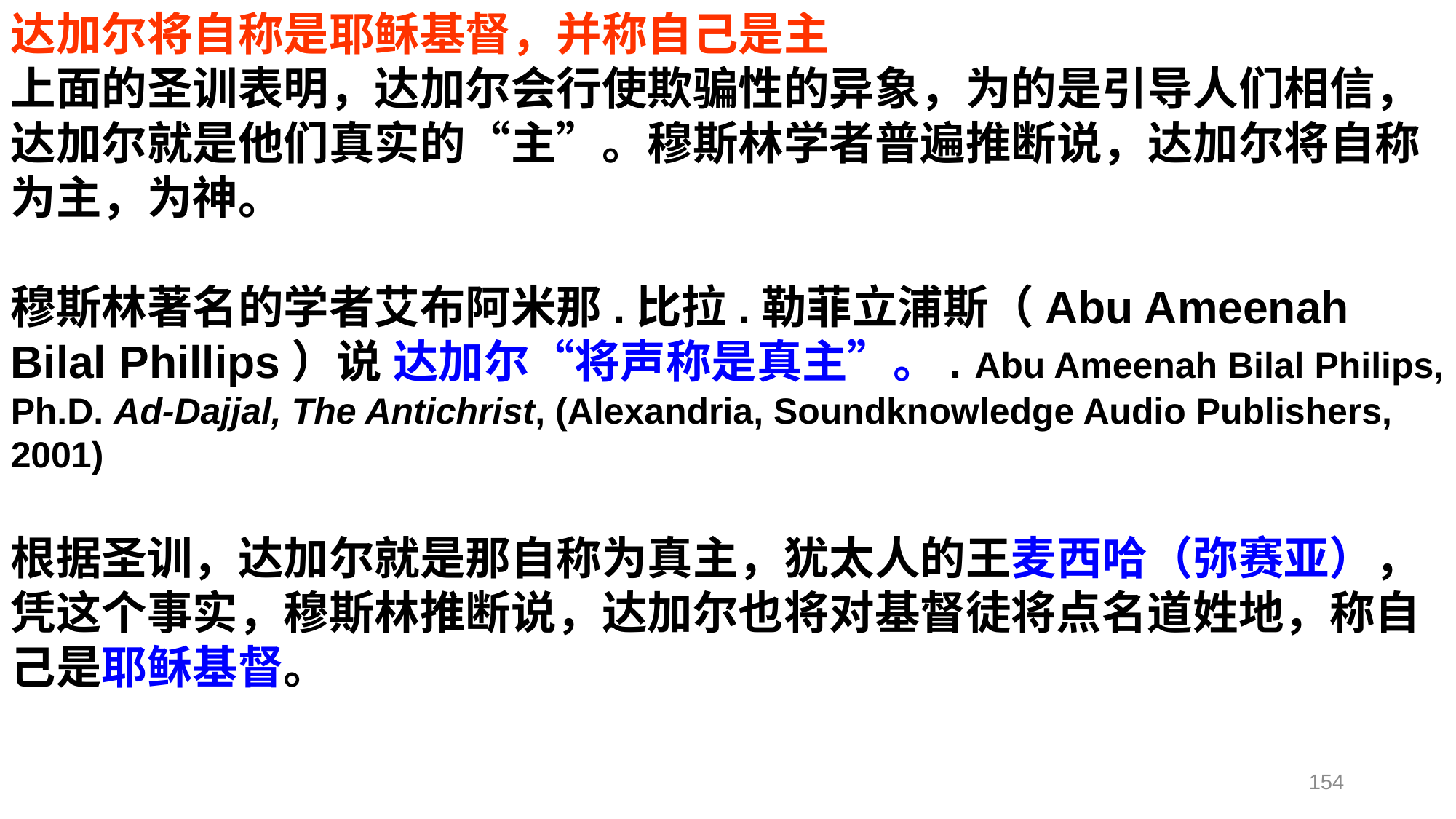

达加尔将自称是耶稣基督，并称自己是主
上面的圣训表明，达加尔会行使欺骗性的异象，为的是引导人们相信，达加尔就是他们真实的“主”。穆斯林学者普遍推断说，达加尔将自称为主，为神。

穆斯林著名的学者艾布阿米那.比拉.勒菲立浦斯（Abu Ameenah Bilal Phillips）说 达加尔“将声称是真主”。. Abu Ameenah Bilal Philips, Ph.D. Ad-Dajjal, The Antichrist, (Alexandria, Soundknowledge Audio Publishers, 2001)

根据圣训，达加尔就是那自称为真主，犹太人的王麦西哈（弥赛亚），凭这个事实，穆斯林推断说，达加尔也将对基督徒将点名道姓地，称自己是耶稣基督。
154